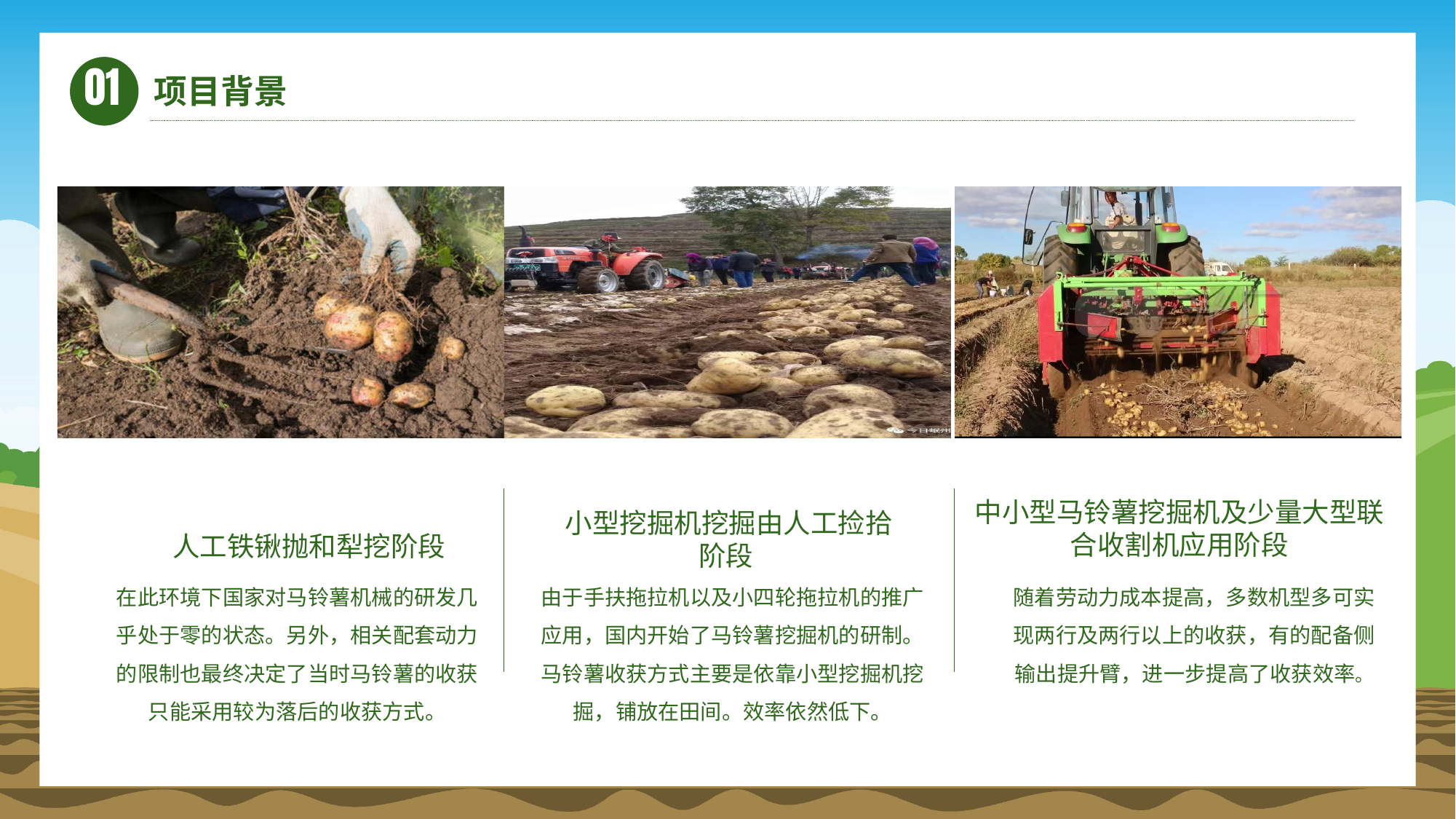

中小型马铃薯挖掘机及少量大型联合收割机应用阶段
小型挖掘机挖掘由人工捡拾阶段
人工铁锹抛和犁挖阶段
在此环境下国家对马铃薯机械的研发几乎处于零的状态。另外，相关配套动力的限制也最终决定了当时马铃薯的收获只能采用较为落后的收获方式。
由于手扶拖拉机以及小四轮拖拉机的推广应用，国内开始了马铃薯挖掘机的研制。马铃薯收获方式主要是依靠小型挖掘机挖掘，铺放在田间。效率依然低下。
随着劳动力成本提高，多数机型多可实现两行及两行以上的收获，有的配备侧输出提升臂，进一步提高了收获效率。